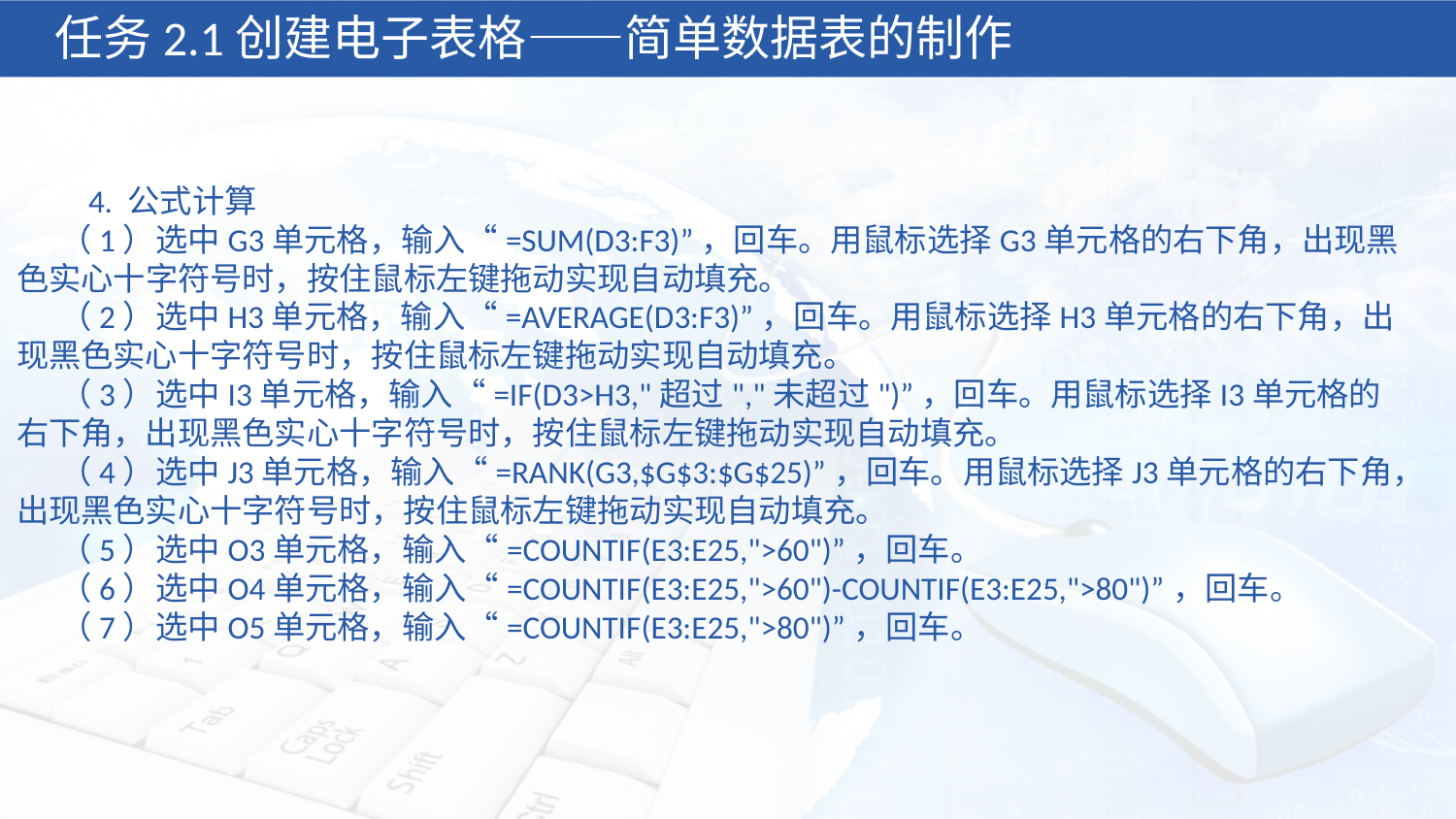

任务2.1创建电子表格——简单数据表的制作
    4. 公式计算
（1）选中G3单元格，输入“=SUM(D3:F3)”，回车。用鼠标选择G3单元格的右下角，出现黑色实心十字符号时，按住鼠标左键拖动实现自动填充。
（2）选中H3单元格，输入“=AVERAGE(D3:F3)”，回车。用鼠标选择H3单元格的右下角，出现黑色实心十字符号时，按住鼠标左键拖动实现自动填充。
（3）选中I3单元格，输入“=IF(D3>H3,"超过","未超过")”，回车。用鼠标选择I3单元格的右下角，出现黑色实心十字符号时，按住鼠标左键拖动实现自动填充。
（4）选中J3单元格，输入“=RANK(G3,$G$3:$G$25)”，回车。用鼠标选择J3单元格的右下角，出现黑色实心十字符号时，按住鼠标左键拖动实现自动填充。
（5）选中O3单元格，输入“=COUNTIF(E3:E25,">60")”，回车。
（6）选中O4单元格，输入“=COUNTIF(E3:E25,">60")-COUNTIF(E3:E25,">80")”，回车。
（7）选中O5单元格，输入“=COUNTIF(E3:E25,">80")”，回车。